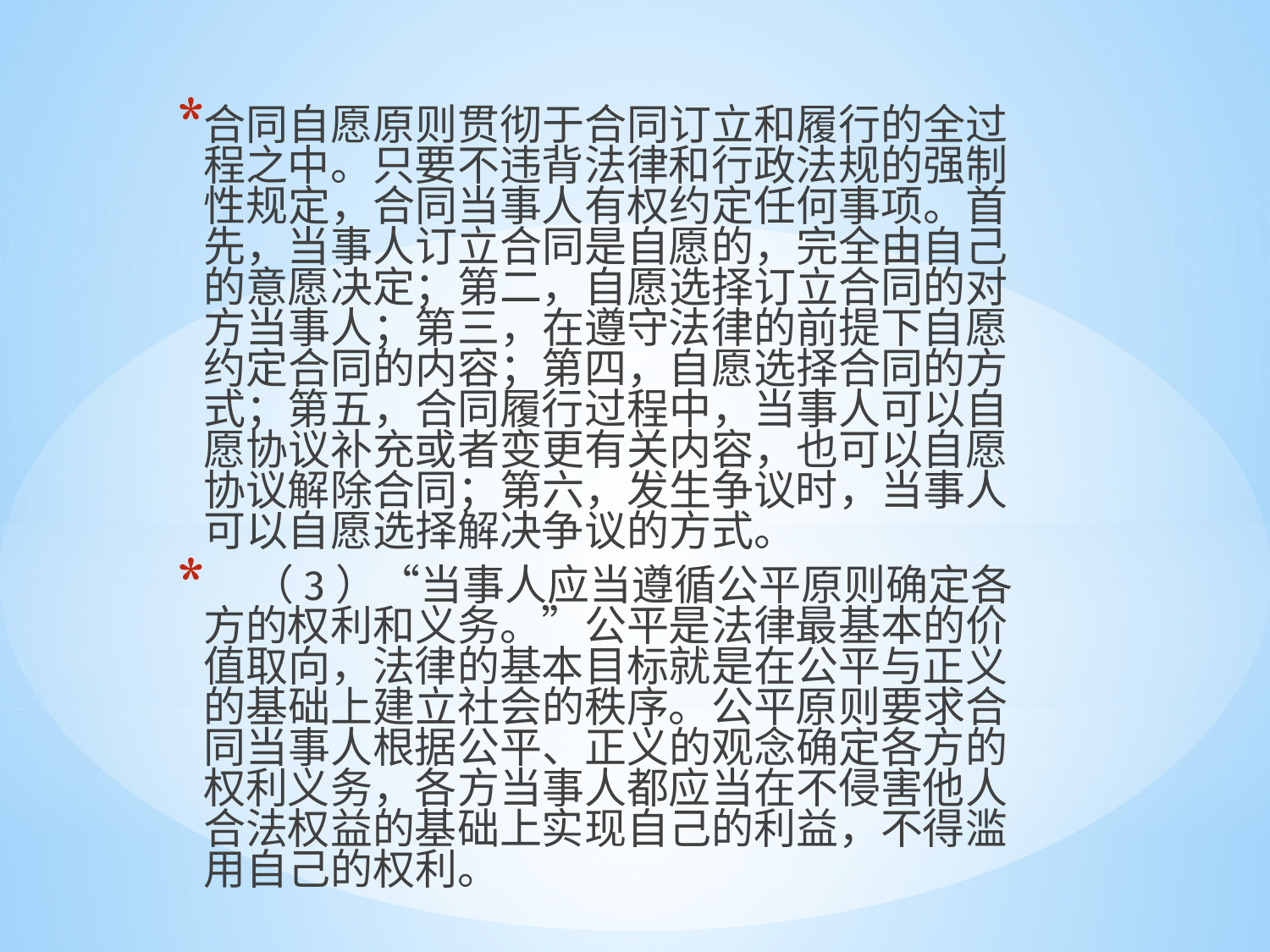

合同自愿原则贯彻于合同订立和履行的全过程之中。只要不违背法律和行政法规的强制性规定，合同当事人有权约定任何事项。首先，当事人订立合同是自愿的，完全由自己的意愿决定；第二，自愿选择订立合同的对方当事人；第三，在遵守法律的前提下自愿约定合同的内容；第四，自愿选择合同的方式；第五，合同履行过程中，当事人可以自愿协议补充或者变更有关内容，也可以自愿协议解除合同；第六，发生争议时，当事人可以自愿选择解决争议的方式。
    （3）“当事人应当遵循公平原则确定各方的权利和义务。”公平是法律最基本的价值取向，法律的基本目标就是在公平与正义的基础上建立社会的秩序。公平原则要求合同当事人根据公平、正义的观念确定各方的权利义务，各方当事人都应当在不侵害他人合法权益的基础上实现自己的利益，不得滥用自己的权利。

#